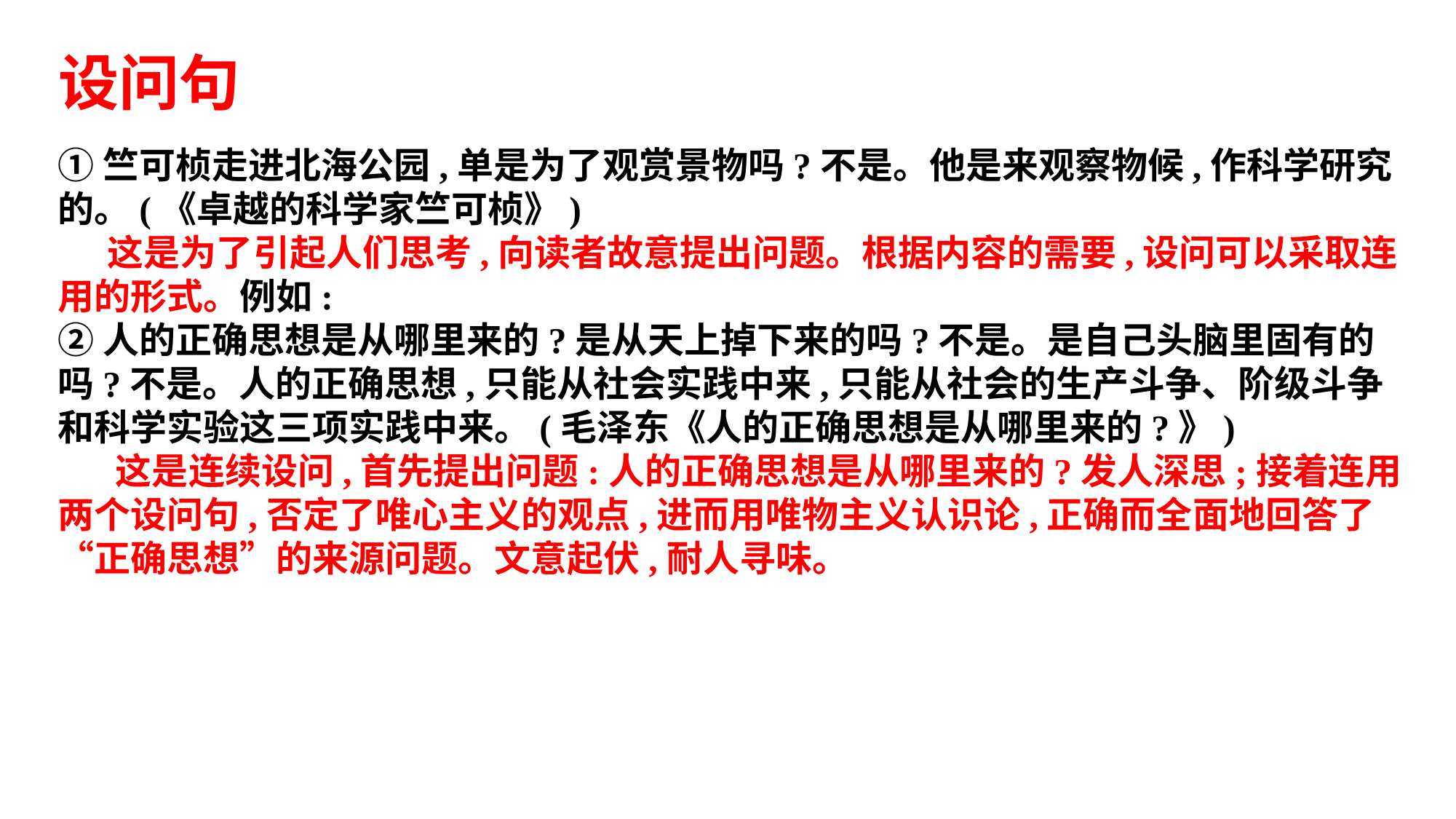

设问句
①竺可桢走进北海公园,单是为了观赏景物吗?不是。他是来观察物候,作科学研究的。(《卓越的科学家竺可桢》)
     这是为了引起人们思考,向读者故意提出问题。根据内容的需要,设问可以采取连用的形式。例如:
②人的正确思想是从哪里来的?是从天上掉下来的吗?不是。是自己头脑里固有的吗?不是。人的正确思想,只能从社会实践中来,只能从社会的生产斗争、阶级斗争和科学实验这三项实践中来。(毛泽东《人的正确思想是从哪里来的?》)
      这是连续设问,首先提出问题:人的正确思想是从哪里来的?发人深思;接着连用两个设问句,否定了唯心主义的观点,进而用唯物主义认识论,正确而全面地回答了“正确思想”的来源问题。文意起伏,耐人寻味。